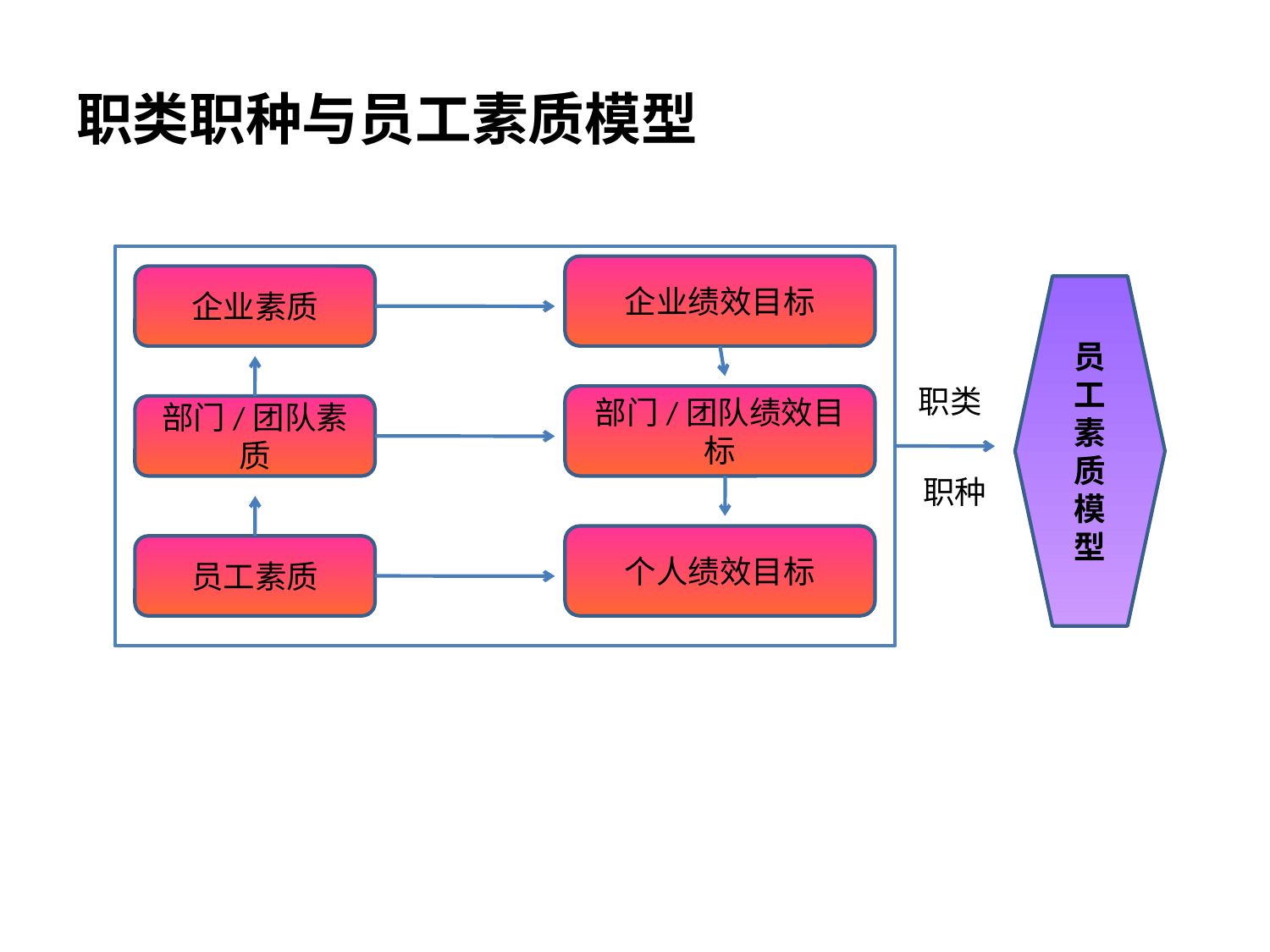

# 职类职种与员工素质模型

企业绩效目标
企业素质
员
工
素
质
模
型
职类
部门/团队绩效目标
部门/团队素质
职种
个人绩效目标
员工素质